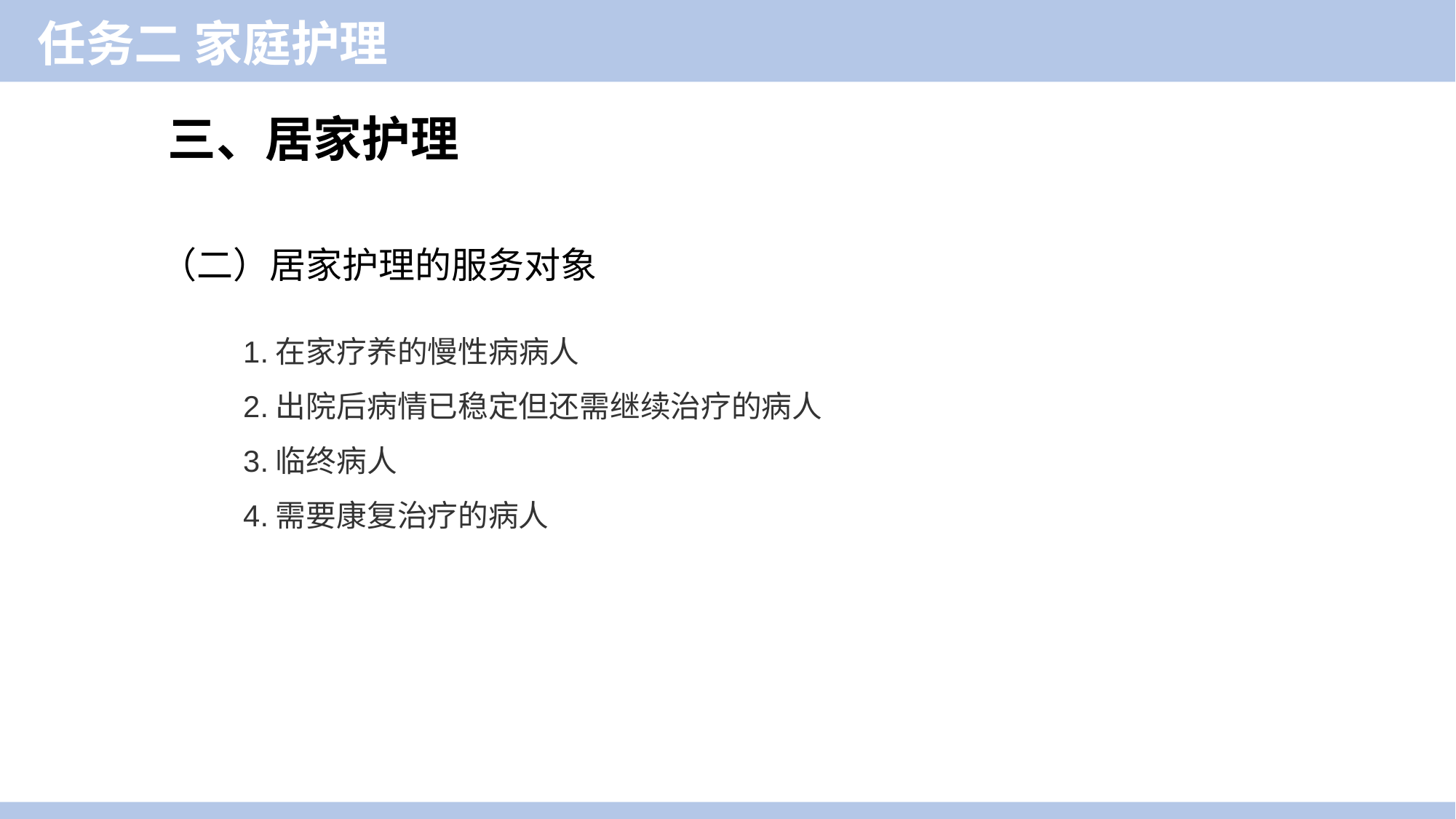

任务二 家庭护理
三、居家护理
（二）居家护理的服务对象
1.在家疗养的慢性病病人
2.出院后病情已稳定但还需继续治疗的病人
3.临终病人
4.需要康复治疗的病人